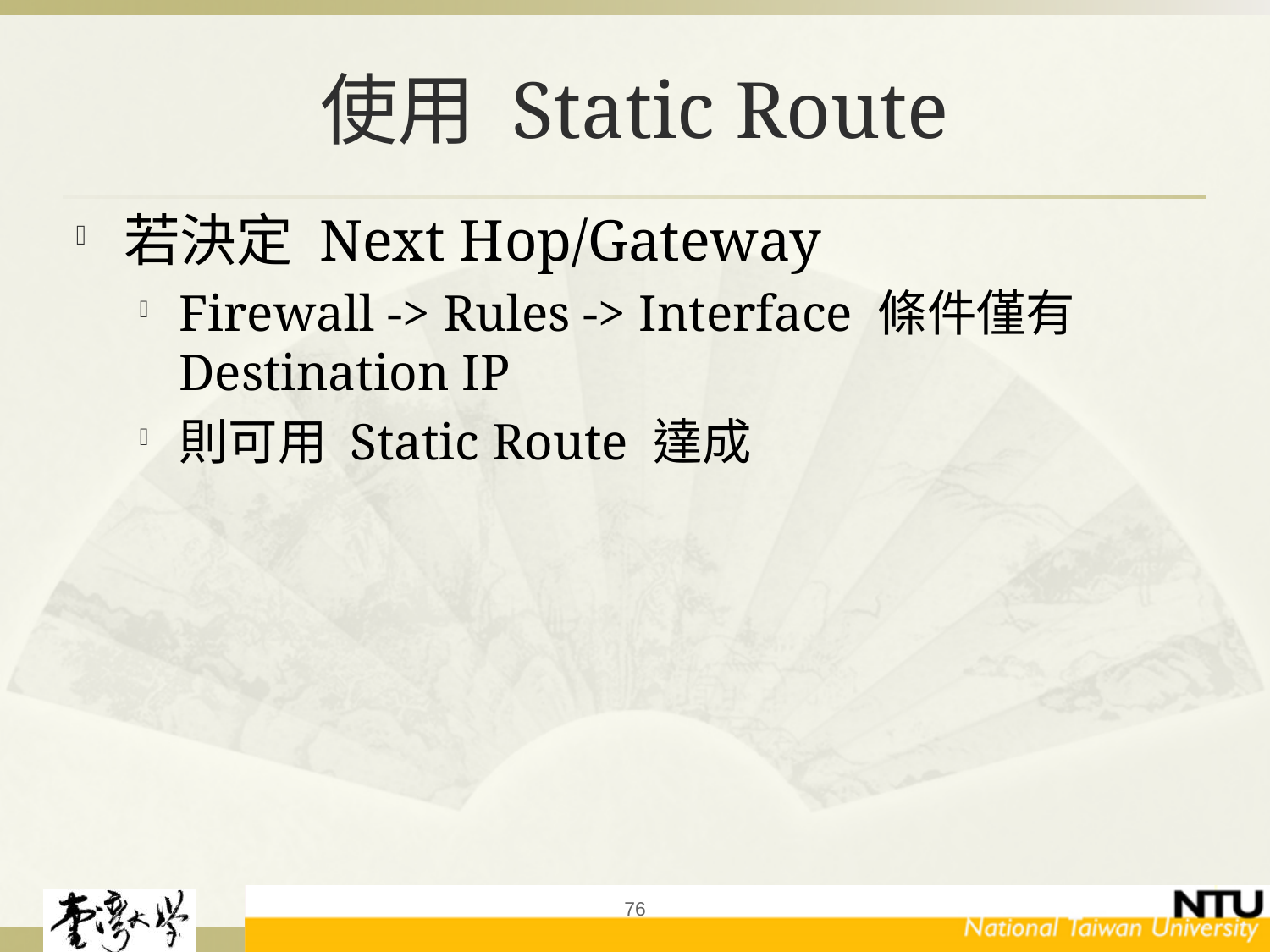

# 使用 Static Route
若決定 Next Hop/Gateway
Firewall -> Rules -> Interface 條件僅有 Destination IP
則可用 Static Route 達成

76